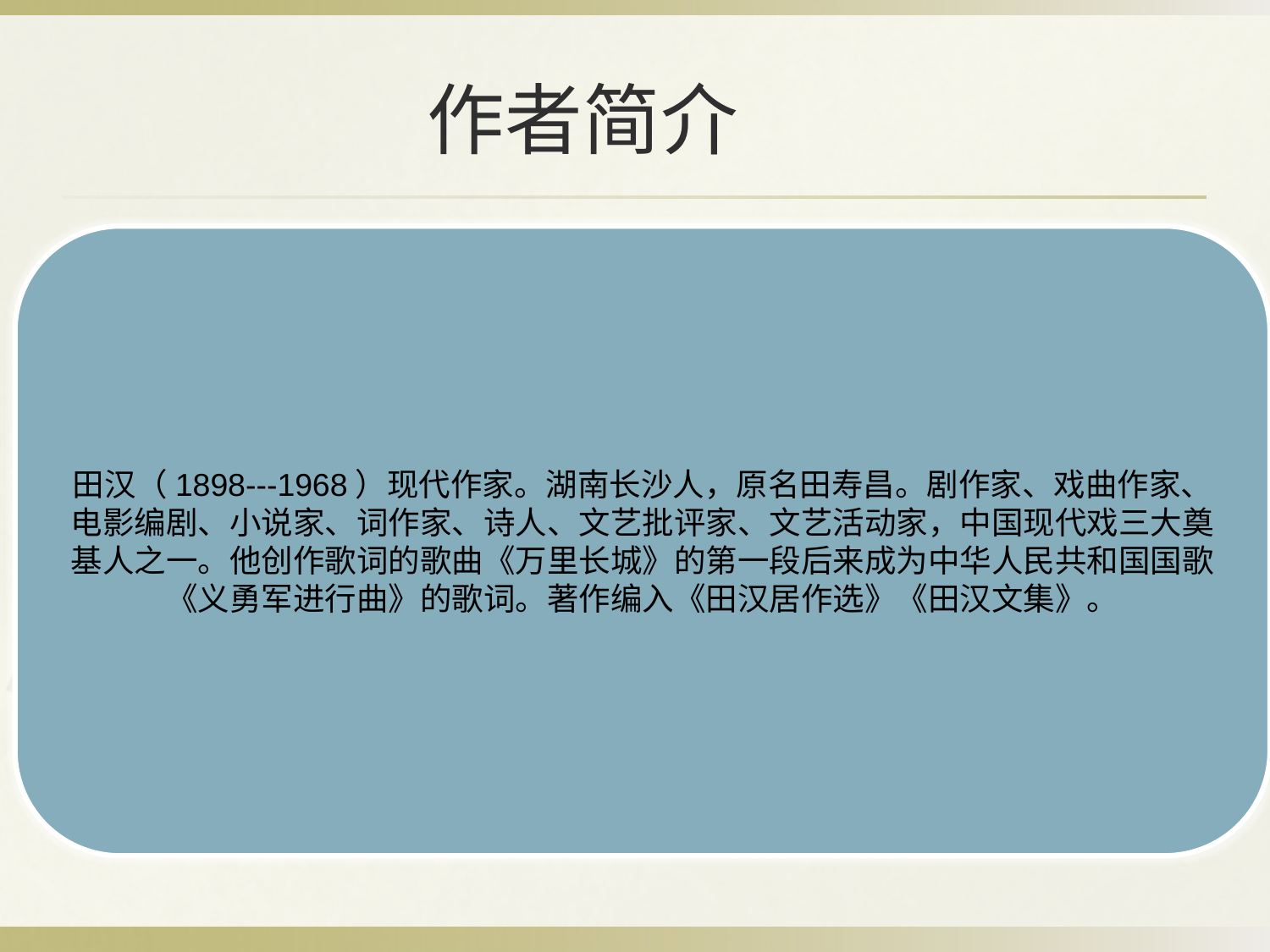

# 作者简介
田汉（1898---1968）现代作家。湖南长沙人，原名田寿昌。剧作家、戏曲作家、电影编剧、小说家、词作家、诗人、文艺批评家、文艺活动家，中国现代戏三大奠基人之一。他创作歌词的歌曲《万里长城》的第一段后来成为中华人民共和国国歌《义勇军进行曲》的歌词。著作编入《田汉居作选》《田汉文集》。